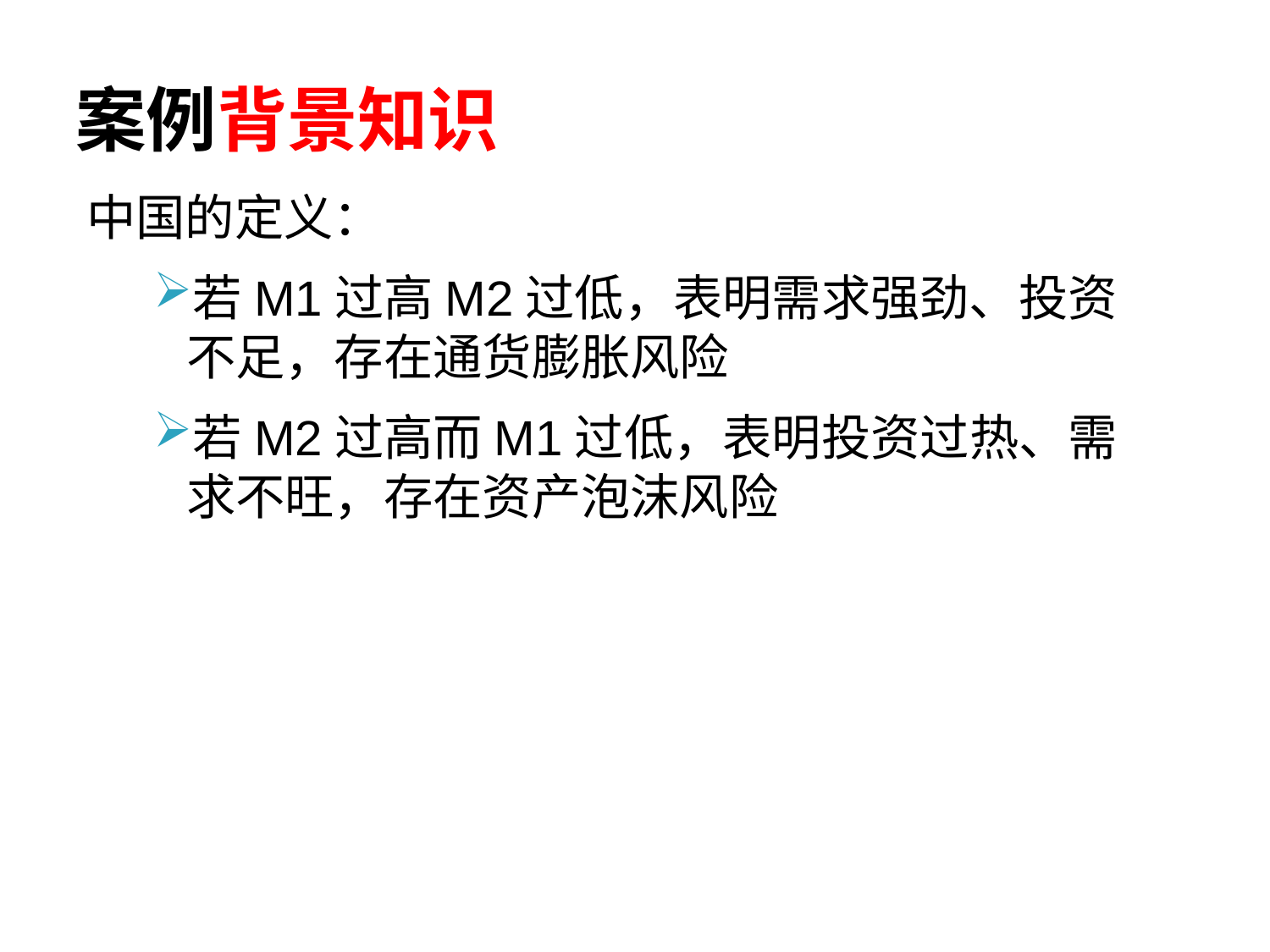

# 案例背景知识
中国的定义：
若M1过高M2过低，表明需求强劲、投资不足，存在通货膨胀风险
若M2过高而M1过低，表明投资过热、需求不旺，存在资产泡沫风险